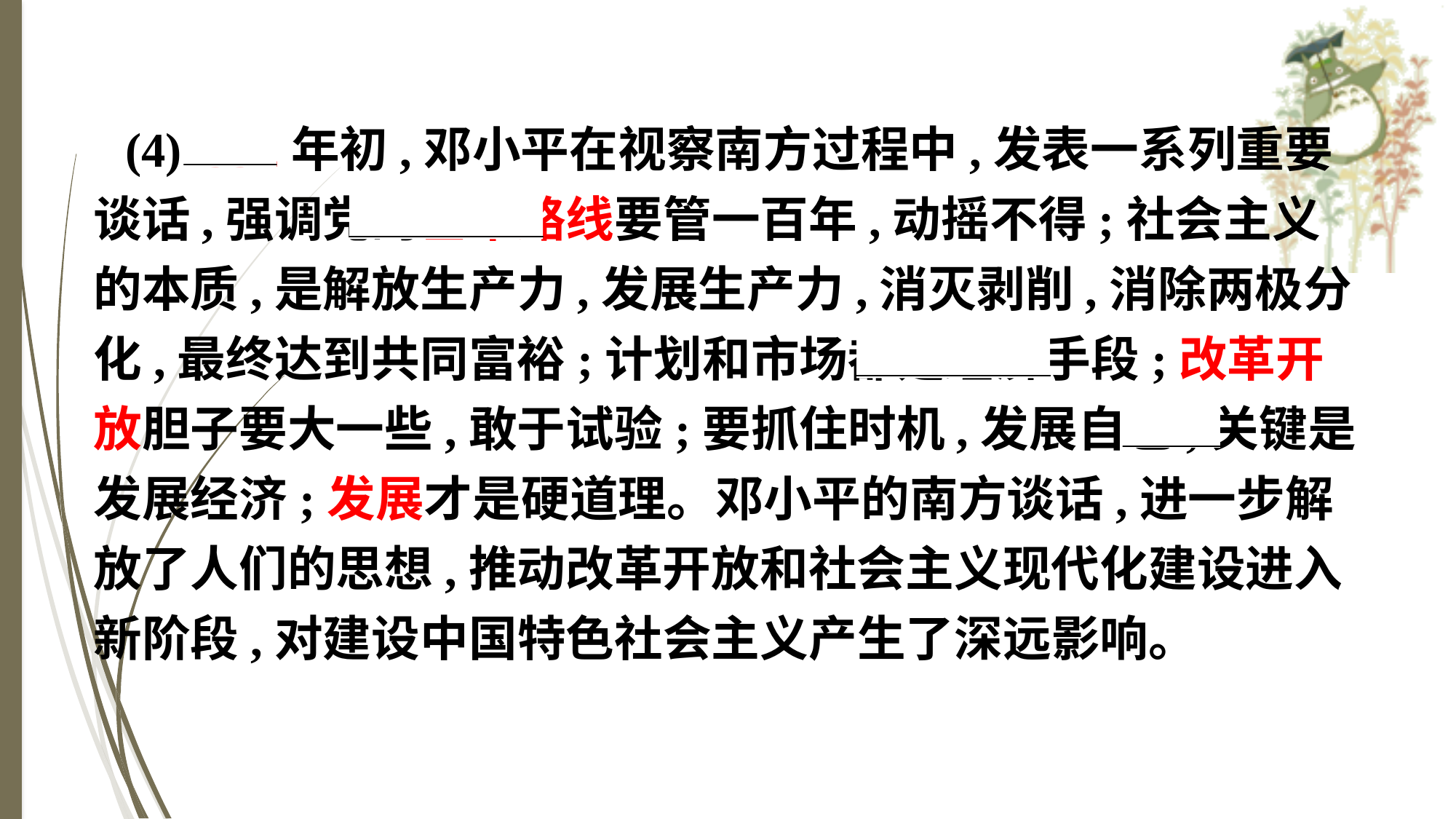

(4)1992年初,邓小平在视察南方过程中,发表一系列重要谈话,强调党的基本路线要管一百年,动摇不得;社会主义的本质,是解放生产力,发展生产力,消灭剥削,消除两极分化,最终达到共同富裕;计划和市场都是经济手段;改革开放胆子要大一些,敢于试验;要抓住时机,发展自己,关键是发展经济;发展才是硬道理。邓小平的南方谈话,进一步解放了人们的思想,推动改革开放和社会主义现代化建设进入新阶段,对建设中国特色社会主义产生了深远影响。